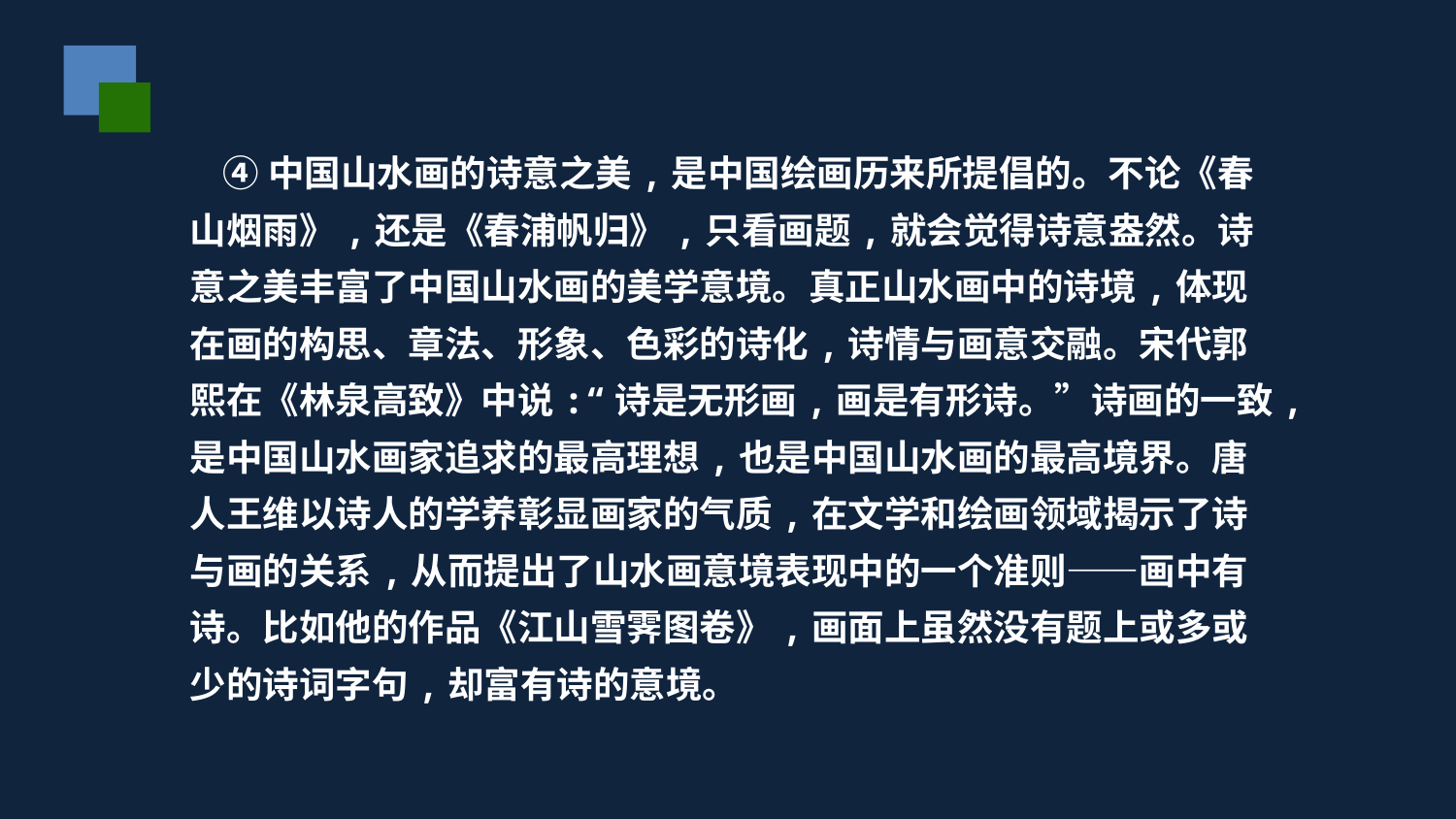

#

    ④中国山水画的诗意之美,是中国绘画历来所提倡的。不论《春山烟雨》,还是《春浦帆归》,只看画题,就会觉得诗意盎然。诗意之美丰富了中国山水画的美学意境。真正山水画中的诗境,体现在画的构思、章法、形象、色彩的诗化,诗情与画意交融。宋代郭熙在《林泉高致》中说:“诗是无形画,画是有形诗。”诗画的一致,是中国山水画家追求的最高理想,也是中国山水画的最高境界。唐人王维以诗人的学养彰显画家的气质,在文学和绘画领域揭示了诗与画的关系,从而提出了山水画意境表现中的一个准则——画中有诗。比如他的作品《江山雪霁图卷》,画面上虽然没有题上或多或少的诗词字句,却富有诗的意境。